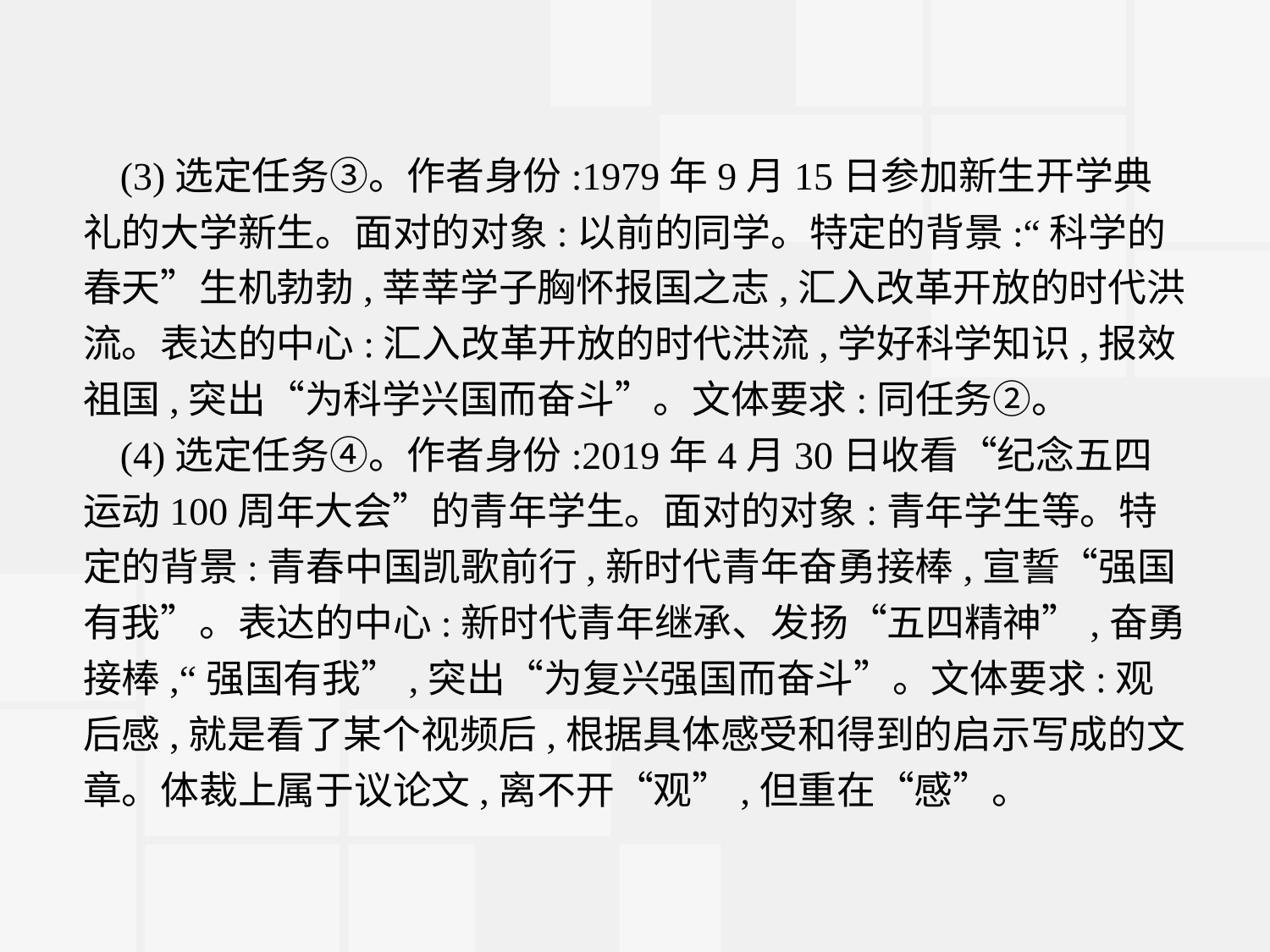

(3)选定任务③。作者身份:1979年9月15日参加新生开学典礼的大学新生。面对的对象:以前的同学。特定的背景:“科学的春天”生机勃勃,莘莘学子胸怀报国之志,汇入改革开放的时代洪流。表达的中心:汇入改革开放的时代洪流,学好科学知识,报效祖国,突出“为科学兴国而奋斗”。文体要求:同任务②。
(4)选定任务④。作者身份:2019年4月30日收看“纪念五四运动100周年大会”的青年学生。面对的对象:青年学生等。特定的背景:青春中国凯歌前行,新时代青年奋勇接棒,宣誓“强国有我”。表达的中心:新时代青年继承、发扬“五四精神”,奋勇接棒,“强国有我”,突出“为复兴强国而奋斗”。文体要求:观后感,就是看了某个视频后,根据具体感受和得到的启示写成的文章。体裁上属于议论文,离不开“观”,但重在“感”。